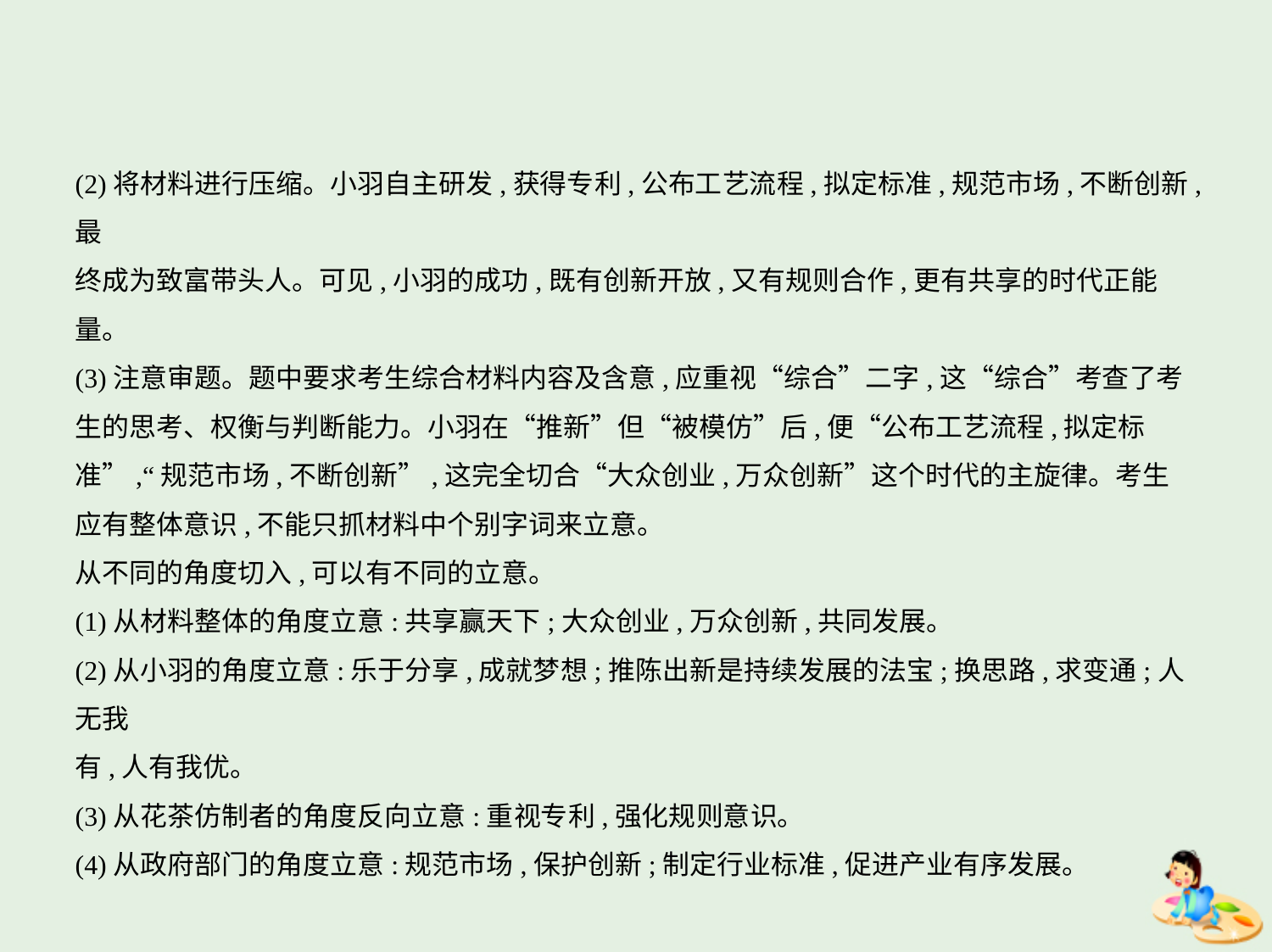

(2)将材料进行压缩。小羽自主研发,获得专利,公布工艺流程,拟定标准,规范市场,不断创新,最
终成为致富带头人。可见,小羽的成功,既有创新开放,又有规则合作,更有共享的时代正能量。
(3)注意审题。题中要求考生综合材料内容及含意,应重视“综合”二字,这“综合”考查了考
生的思考、权衡与判断能力。小羽在“推新”但“被模仿”后,便“公布工艺流程,拟定标
准”,“规范市场,不断创新”,这完全切合“大众创业,万众创新”这个时代的主旋律。考生
应有整体意识,不能只抓材料中个别字词来立意。
从不同的角度切入,可以有不同的立意。
(1)从材料整体的角度立意:共享赢天下;大众创业,万众创新,共同发展。
(2)从小羽的角度立意:乐于分享,成就梦想;推陈出新是持续发展的法宝;换思路,求变通;人无我
有,人有我优。
(3)从花茶仿制者的角度反向立意:重视专利,强化规则意识。
(4)从政府部门的角度立意:规范市场,保护创新;制定行业标准,促进产业有序发展。